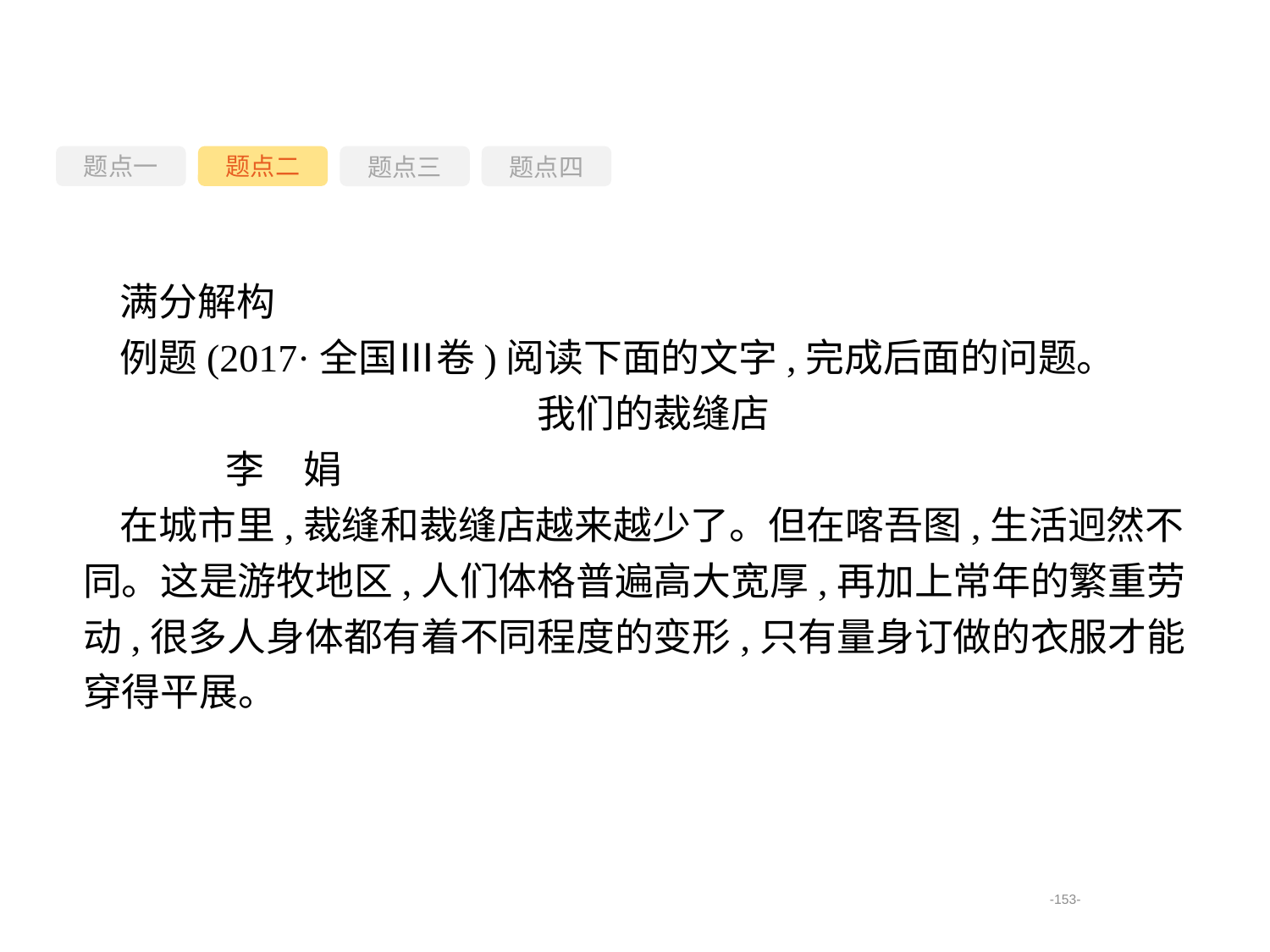

题点一
题点三
题点四
题点二
满分解构
例题(2017·全国Ⅲ卷)阅读下面的文字,完成后面的问题。
我们的裁缝店
	李　娟
在城市里,裁缝和裁缝店越来越少了。但在喀吾图,生活迥然不同。这是游牧地区,人们体格普遍高大宽厚,再加上常年的繁重劳动,很多人身体都有着不同程度的变形,只有量身订做的衣服才能穿得平展。
-153-